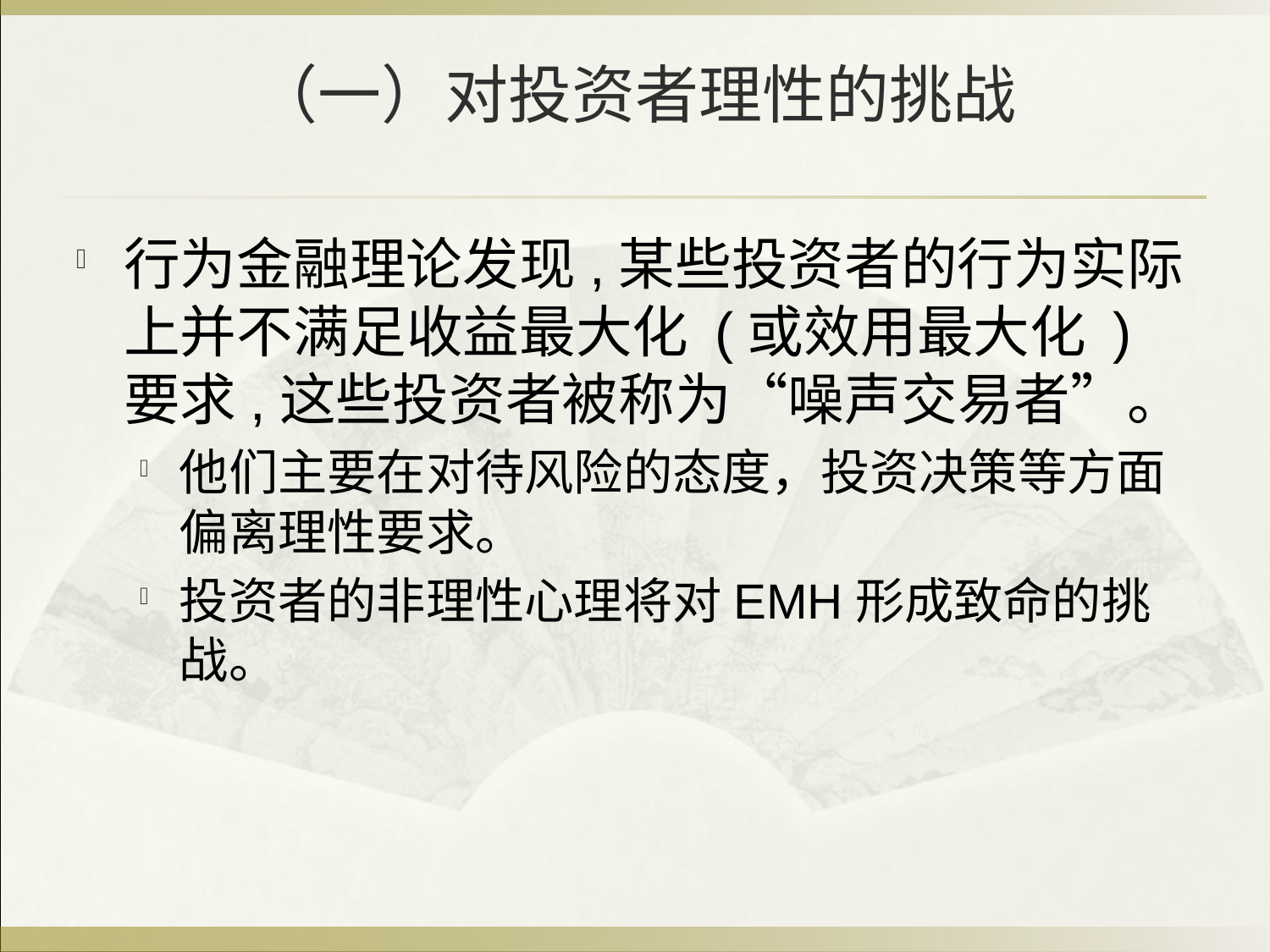

# （一）对投资者理性的挑战
行为金融理论发现,某些投资者的行为实际上并不满足收益最大化 (或效用最大化 )要求,这些投资者被称为“噪声交易者”。
他们主要在对待风险的态度，投资决策等方面偏离理性要求。
投资者的非理性心理将对EMH形成致命的挑战。